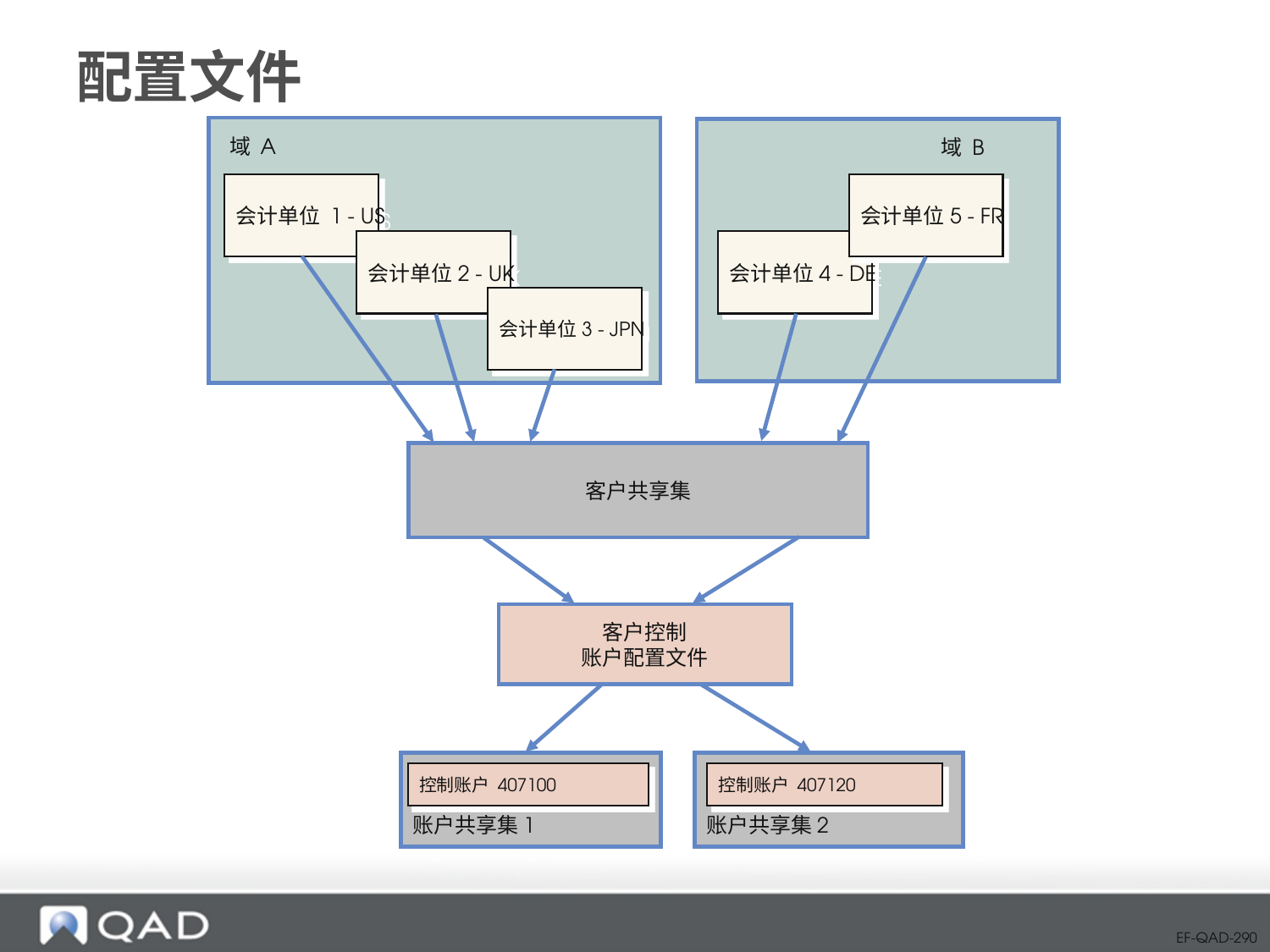

# 配置文件

域 A
域 B
会计单位 1 - US
会计单位5 - FR
会计单位2 - UK
会计单位4 - DE

会计单位3 - JPN

客户共享集

客户控制
账户配置文件

账户共享集1

账户共享集2
控制账户 407100
控制账户 407120
EF-QAD-290